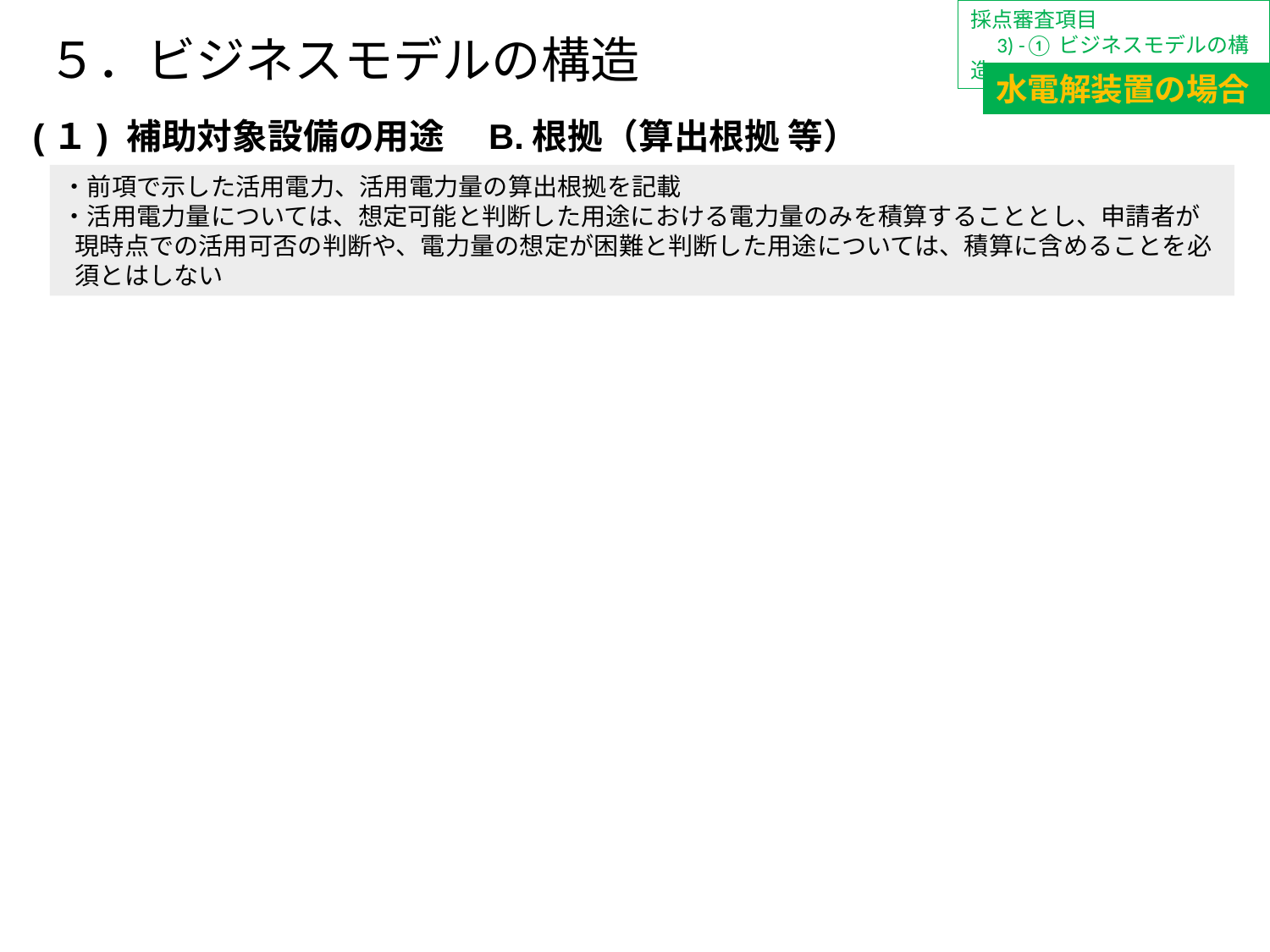

採点審査項目
　3) -①ビジネスモデルの構造
５．ビジネスモデルの構造
水電解装置の場合
(１) 補助対象設備の用途　B.根拠（算出根拠 等）
・前項で示した活用電力、活用電力量の算出根拠を記載
・活用電力量については、想定可能と判断した用途における電力量のみを積算することとし、申請者が現時点での活用可否の判断や、電力量の想定が困難と判断した用途については、積算に含めることを必須とはしない